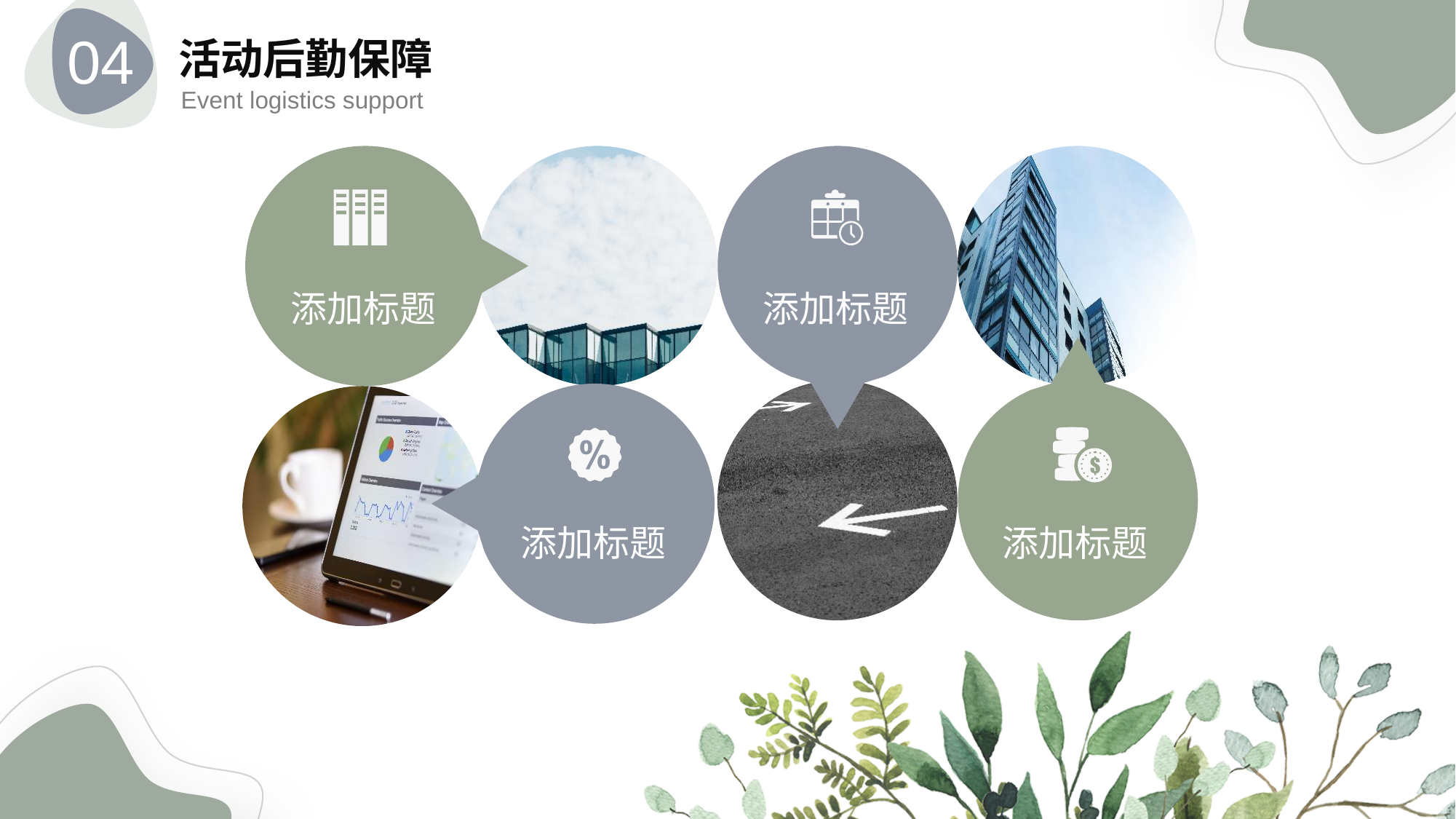

04
活动后勤保障
Event logistics support

添加标题
添加标题

添加标题
添加标题